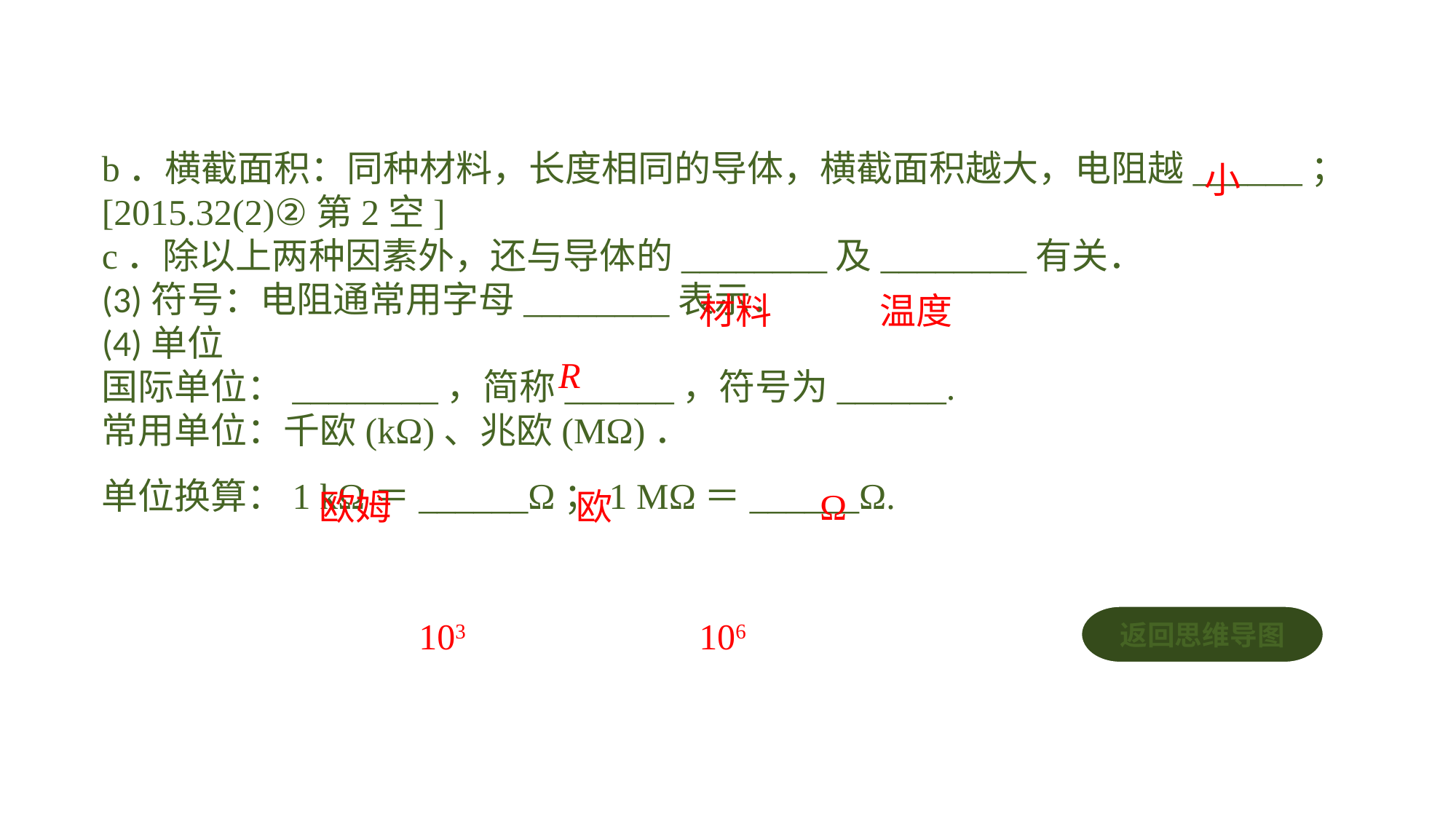

b．横截面积：同种材料，长度相同的导体，横截面积越大，电阻越______；[2015.32(2)②第2空]c．除以上两种因素外，还与导体的________及________有关．(3)符号：电阻通常用字母________表示．(4)单位国际单位：________，简称______，符号为______.常用单位：千欧(kΩ)、兆欧(MΩ)．单位换算：1 kΩ＝______Ω；1 MΩ＝______Ω.
小
材料
温度
R
欧姆
欧
Ω
返回思维导图
103
106